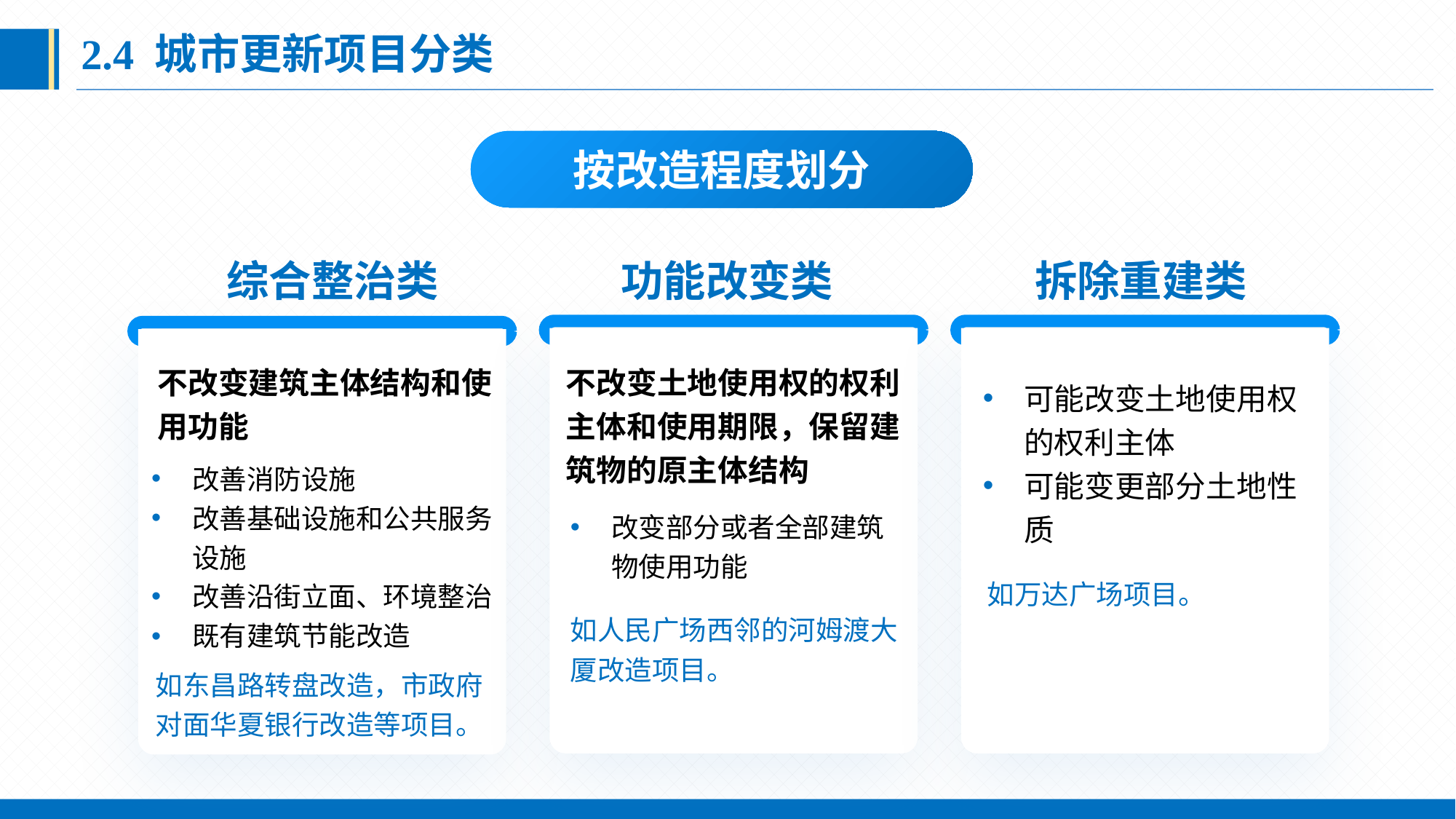

2.4 城市更新项目分类

按改造程度划分
综合整治类
功能改变类
拆除重建类

不改变建筑主体结构和使用功能
不改变土地使用权的权利主体和使用期限，保留建筑物的原主体结构
可能改变土地使用权的权利主体
可能变更部分土地性质
改善消防设施
改善基础设施和公共服务设施
改善沿街立面、环境整治
既有建筑节能改造

改变部分或者全部建筑物使用功能
如万达广场项目。
如人民广场西邻的河姆渡大厦改造项目。
如东昌路转盘改造，市政府对面华夏银行改造等项目。